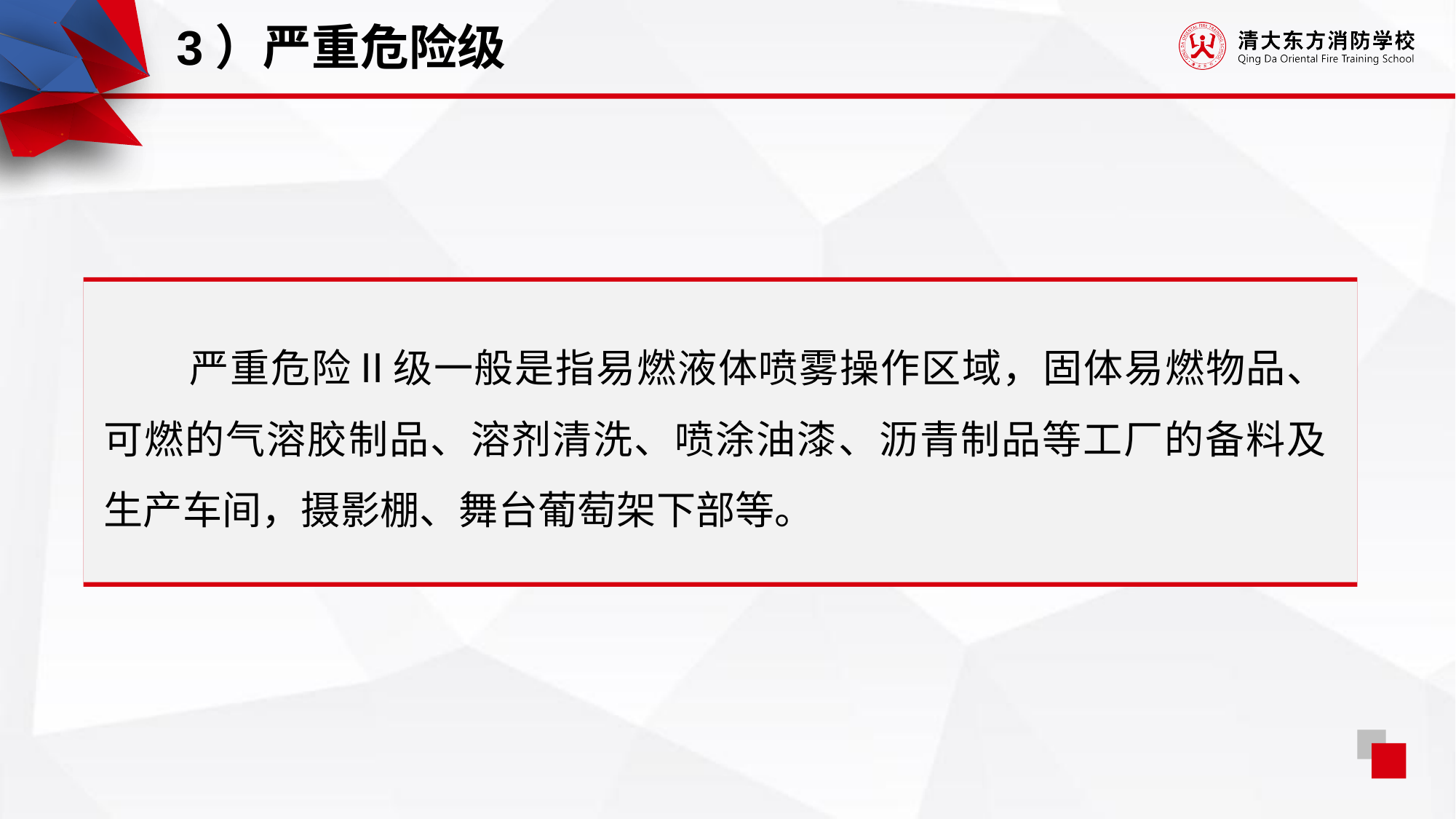

3）严重危险级

严重危险Ⅱ级一般是指易燃液体喷雾操作区域，固体易燃物品、可燃的气溶胶制品、溶剂清洗、喷涂油漆、沥青制品等工厂的备料及生产车间，摄影棚、舞台葡萄架下部等。